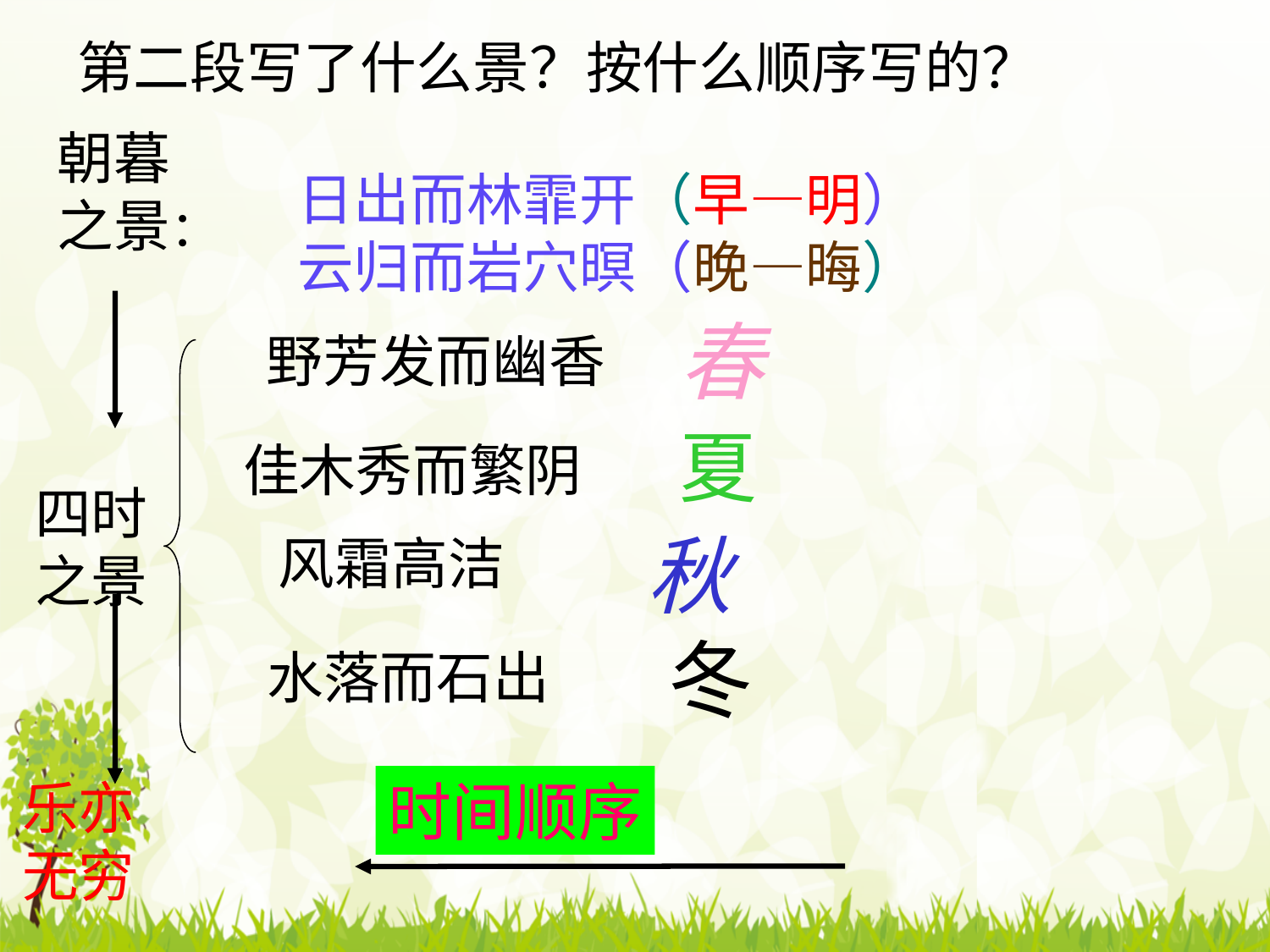

第二段写了什么景？按什么顺序写的？
朝暮之景：
日出而林霏开（早—明）
云归而岩穴暝（晚—晦）

春
野芳发而幽香

夏
佳木秀而繁阴
四时之景

秋
风霜高洁

冬
水落而石出

乐亦无穷
时间顺序